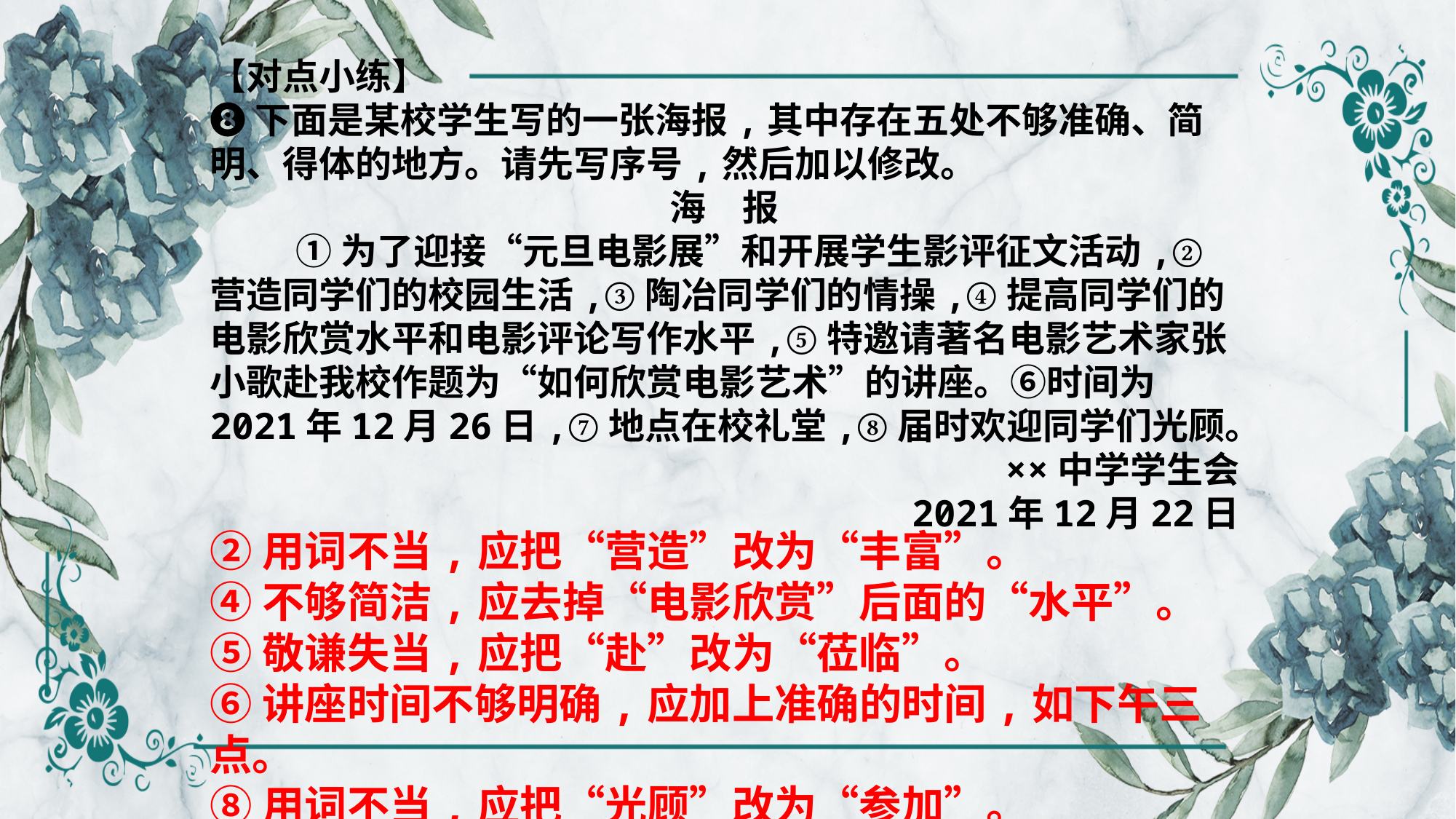

【对点小练】
❽下面是某校学生写的一张海报,其中存在五处不够准确、简明、得体的地方。请先写序号,然后加以修改。
海　报
①为了迎接“元旦电影展”和开展学生影评征文活动,②营造同学们的校园生活,③陶冶同学们的情操,④提高同学们的电影欣赏水平和电影评论写作水平,⑤特邀请著名电影艺术家张小歌赴我校作题为“如何欣赏电影艺术”的讲座。⑥时间为2021年12月26日,⑦地点在校礼堂,⑧届时欢迎同学们光顾。
××中学学生会
2021年12月22日
②用词不当,应把“营造”改为“丰富”。
④不够简洁,应去掉“电影欣赏”后面的“水平”。
⑤敬谦失当,应把“赴”改为“莅临”。
⑥讲座时间不够明确,应加上准确的时间,如下午三点。
⑧用词不当,应把“光顾”改为“参加”。